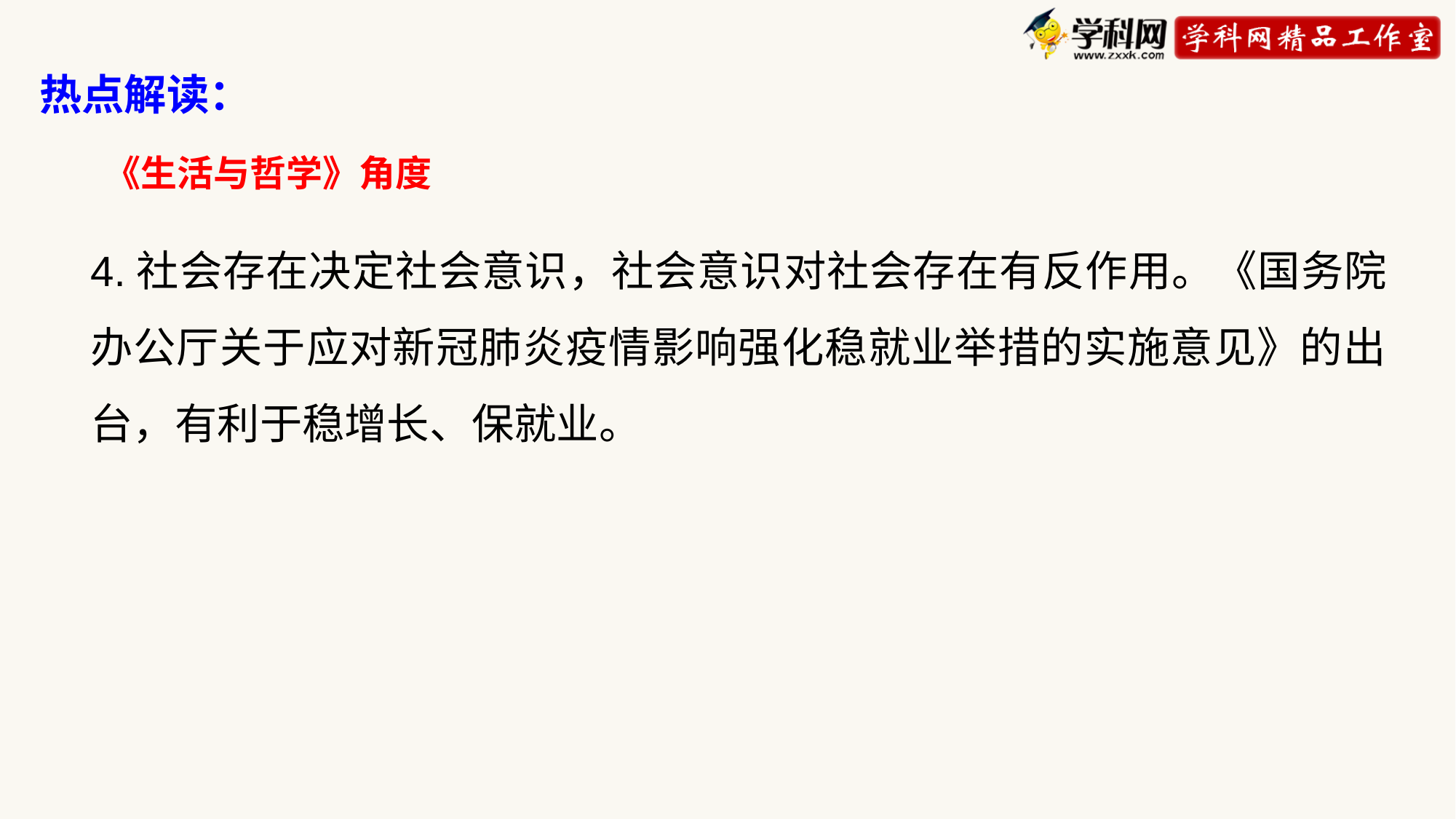

热点解读：
《生活与哲学》角度
4.社会存在决定社会意识，社会意识对社会存在有反作用。《国务院办公厅关于应对新冠肺炎疫情影响强化稳就业举措的实施意见》的出台，有利于稳增长、保就业。